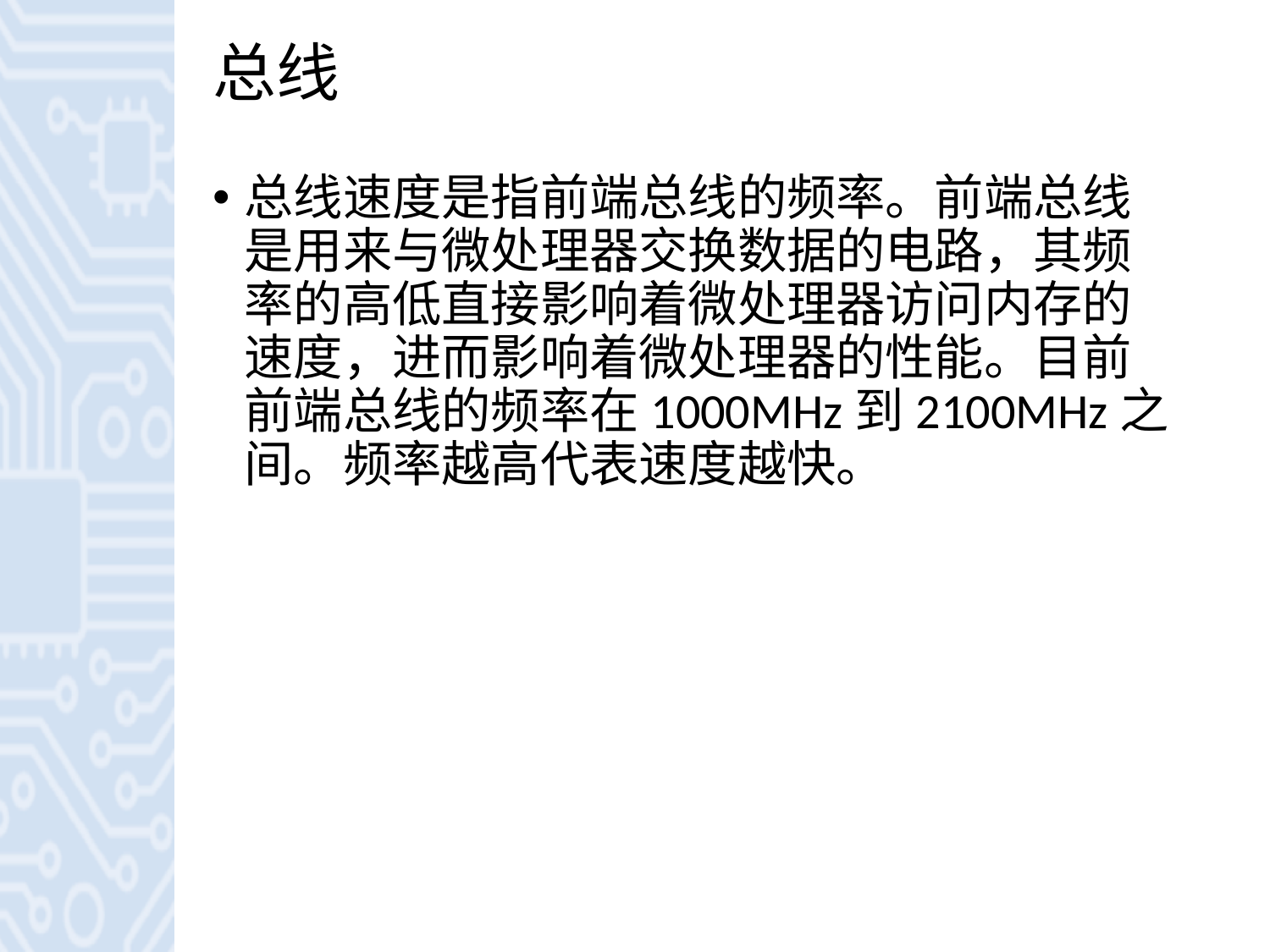

# 总线
总线速度是指前端总线的频率。前端总线是用来与微处理器交换数据的电路，其频率的高低直接影响着微处理器访问内存的速度，进而影响着微处理器的性能。目前前端总线的频率在1000MHz到2100MHz之间。频率越高代表速度越快。